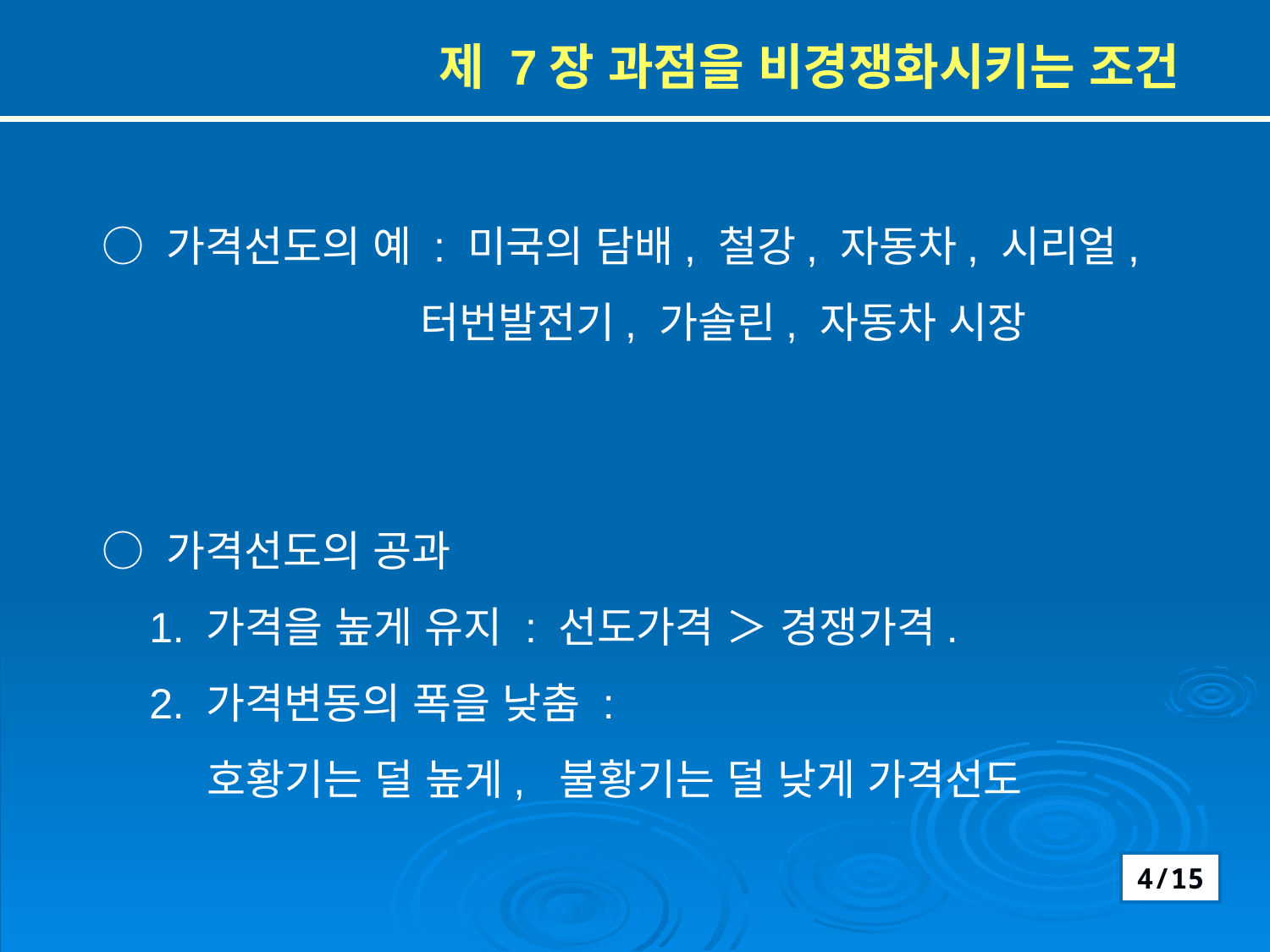

제 7장 과점을 비경쟁화시키는 조건

○ 가격선도의 예 : 미국의 담배, 철강, 자동차, 시리얼,
                          터번발전기, 가솔린, 자동차 시장

○ 가격선도의 공과
    1. 가격을 높게 유지 : 선도가격 ＞ 경쟁가격.
    2. 가격변동의 폭을 낮춤 :
        호황기는 덜 높게,  불황기는 덜 낮게 가격선도
4/15